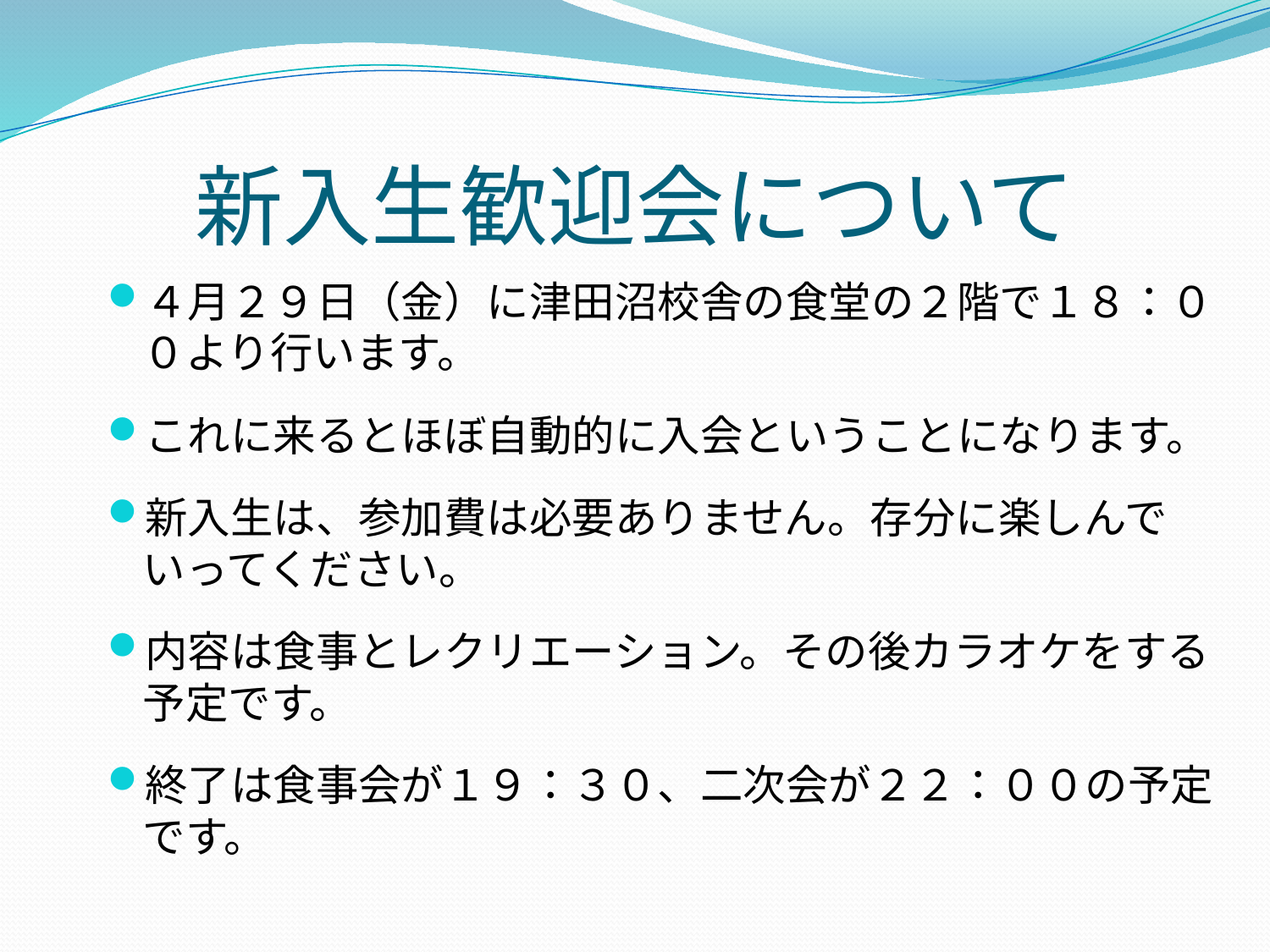

# 新入生歓迎会について
４月２９日（金）に津田沼校舎の食堂の２階で１８：００より行います。

これに来るとほぼ自動的に入会ということになります。

新入生は、参加費は必要ありません。存分に楽しんでいってください。

内容は食事とレクリエーション。その後カラオケをする予定です。

終了は食事会が１９：３０、二次会が２２：００の予定です。